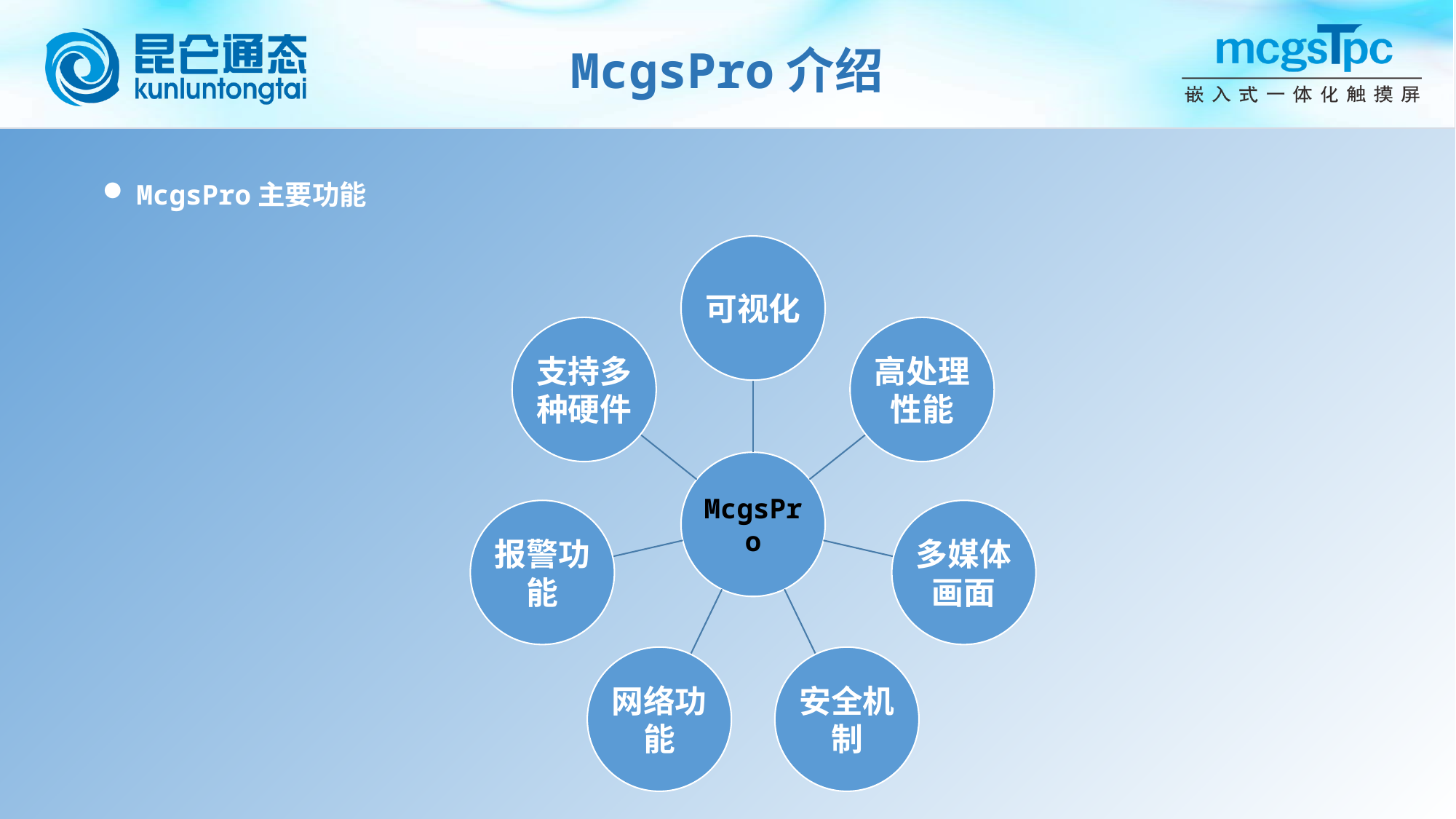

McgsPro介绍
McgsPro主要功能
McgsPro

可视化

高处理性能

多媒体画面

安全机制

网络功能

报警功能

支持多种硬件